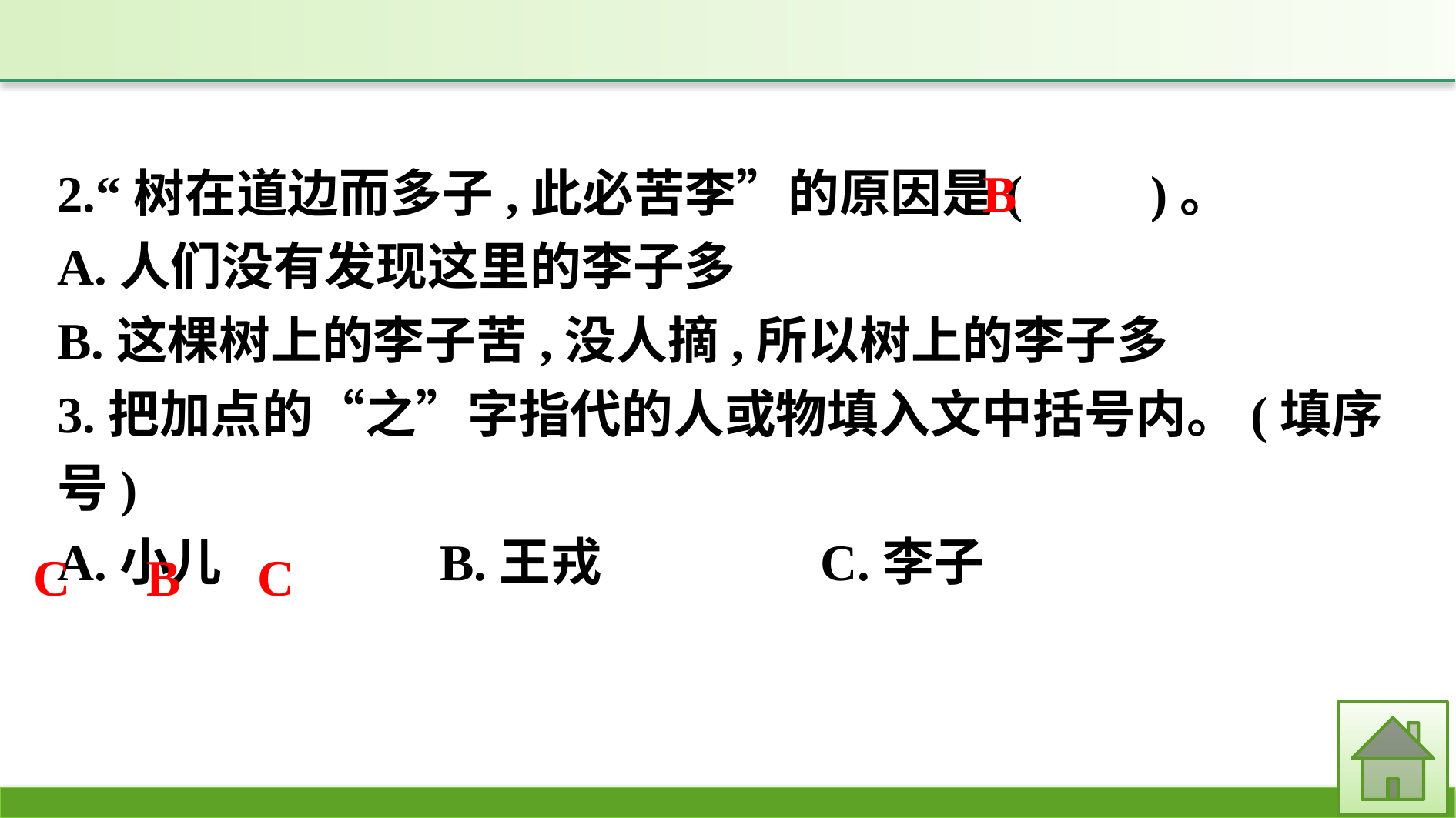

2.“树在道边而多子,此必苦李”的原因是(　　)。
A.人们没有发现这里的李子多
B.这棵树上的李子苦,没人摘,所以树上的李子多
3.把加点的“之”字指代的人或物填入文中括号内。(填序号)
A.小儿　　　　B.王戎　　　　C.李子
B
C　B　C